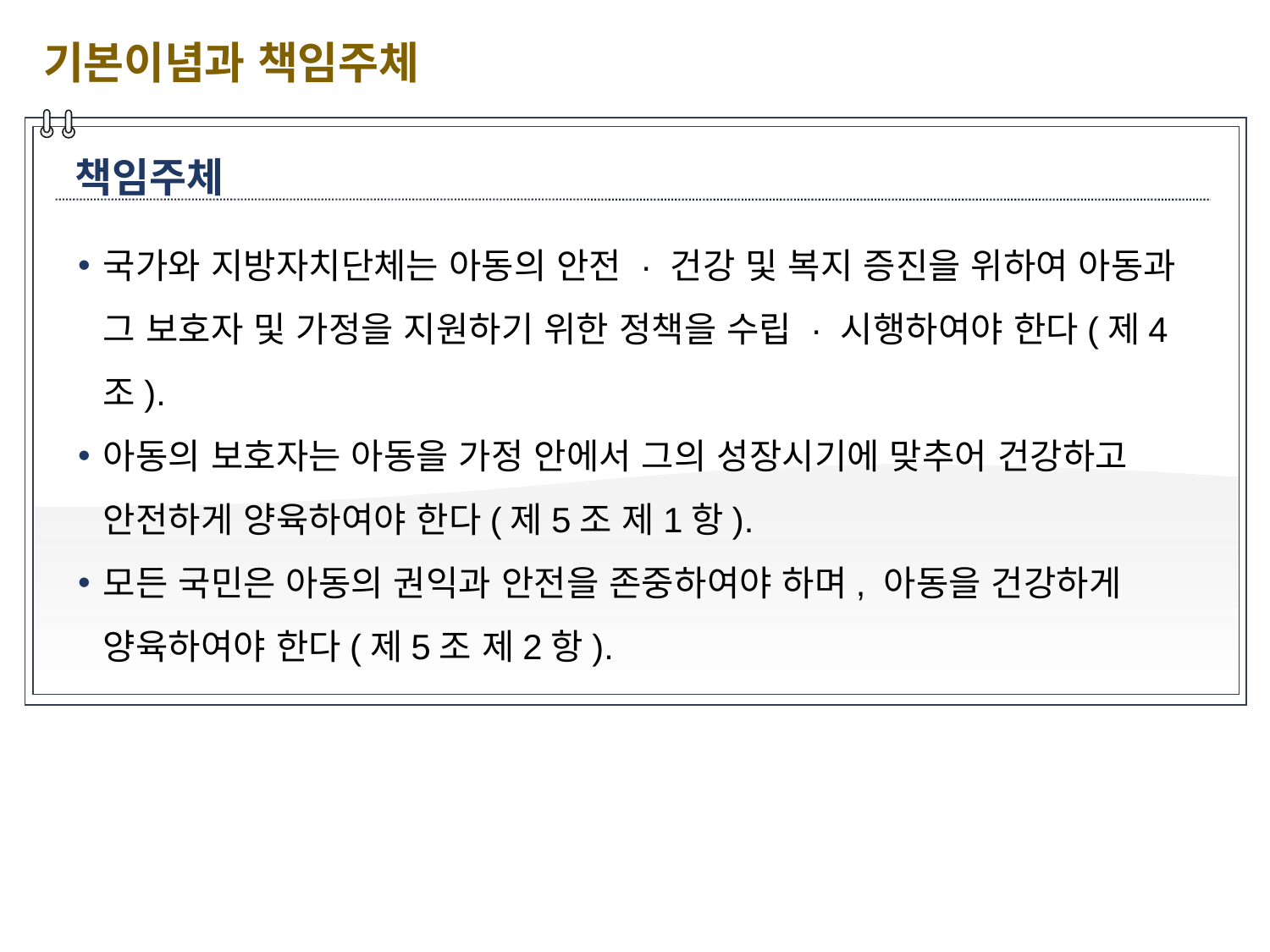

기본이념과 책임주체

책임주체

국가와 지방자치단체는 아동의 안전 · 건강 및 복지 증진을 위하여 아동과 그 보호자 및 가정을 지원하기 위한 정책을 수립 · 시행하여야 한다(제4조).
아동의 보호자는 아동을 가정 안에서 그의 성장시기에 맞추어 건강하고 안전하게 양육하여야 한다(제5조 제1항).
모든 국민은 아동의 권익과 안전을 존중하여야 하며, 아동을 건강하게 양육하여야 한다(제5조 제2항).